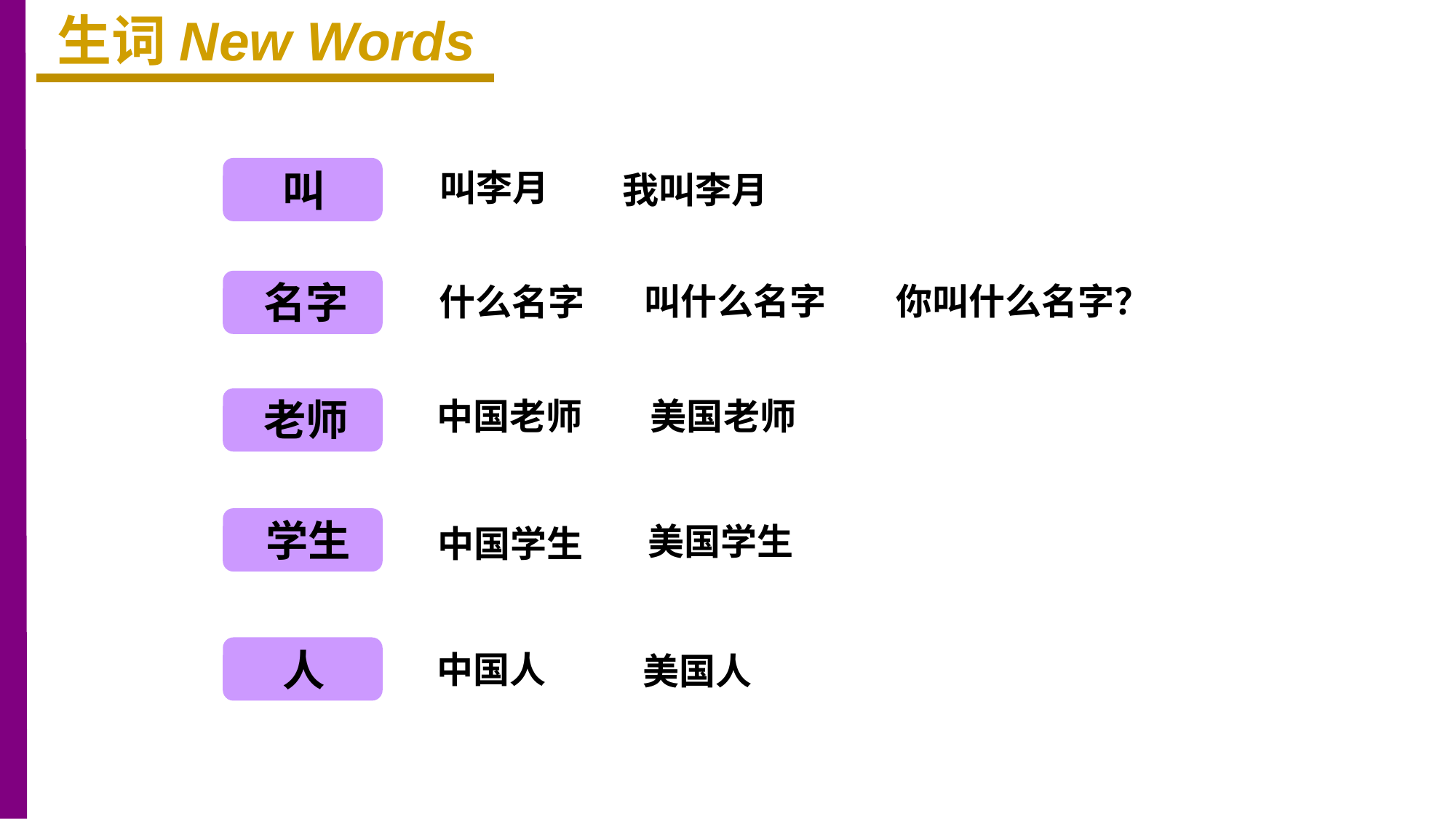

生词New Words

叫
叫李月
我叫李月

名字
你叫什么名字？
叫什么名字
什么名字
老师
美国老师

中国老师

学生
美国学生
中国学生

人
中国人
美国人